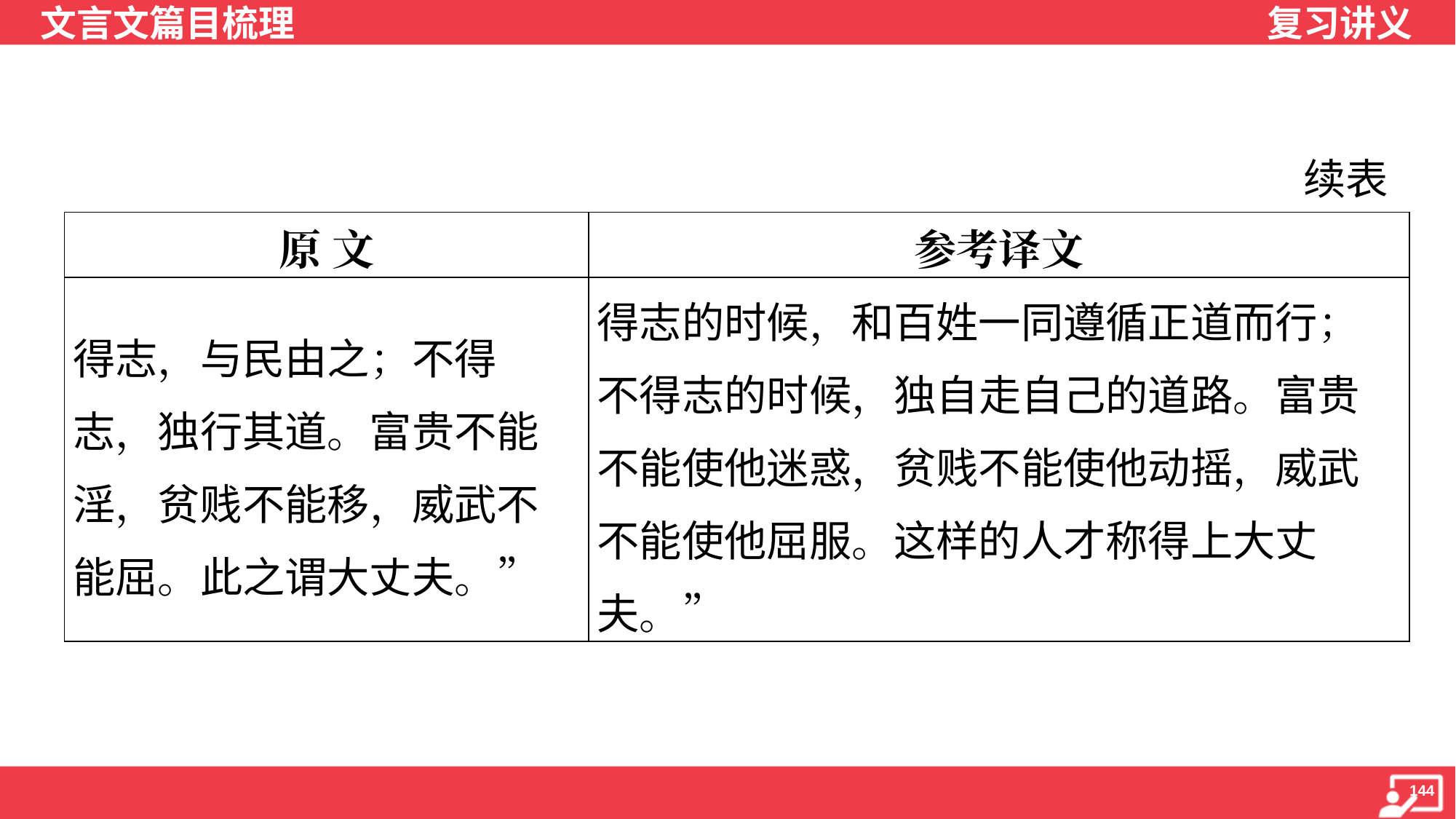

续表
| 原 文 | 参考译文 |
| --- | --- |
| 得志，与民由之；不得志，独行其道。富贵不能淫，贫贱不能移，威武不能屈。此之谓大丈夫。” | 得志的时候，和百姓一同遵循正道而行；不得志的时候，独自走自己的道路。富贵不能使他迷惑，贫贱不能使他动摇，威武不能使他屈服。这样的人才称得上大丈夫。” |